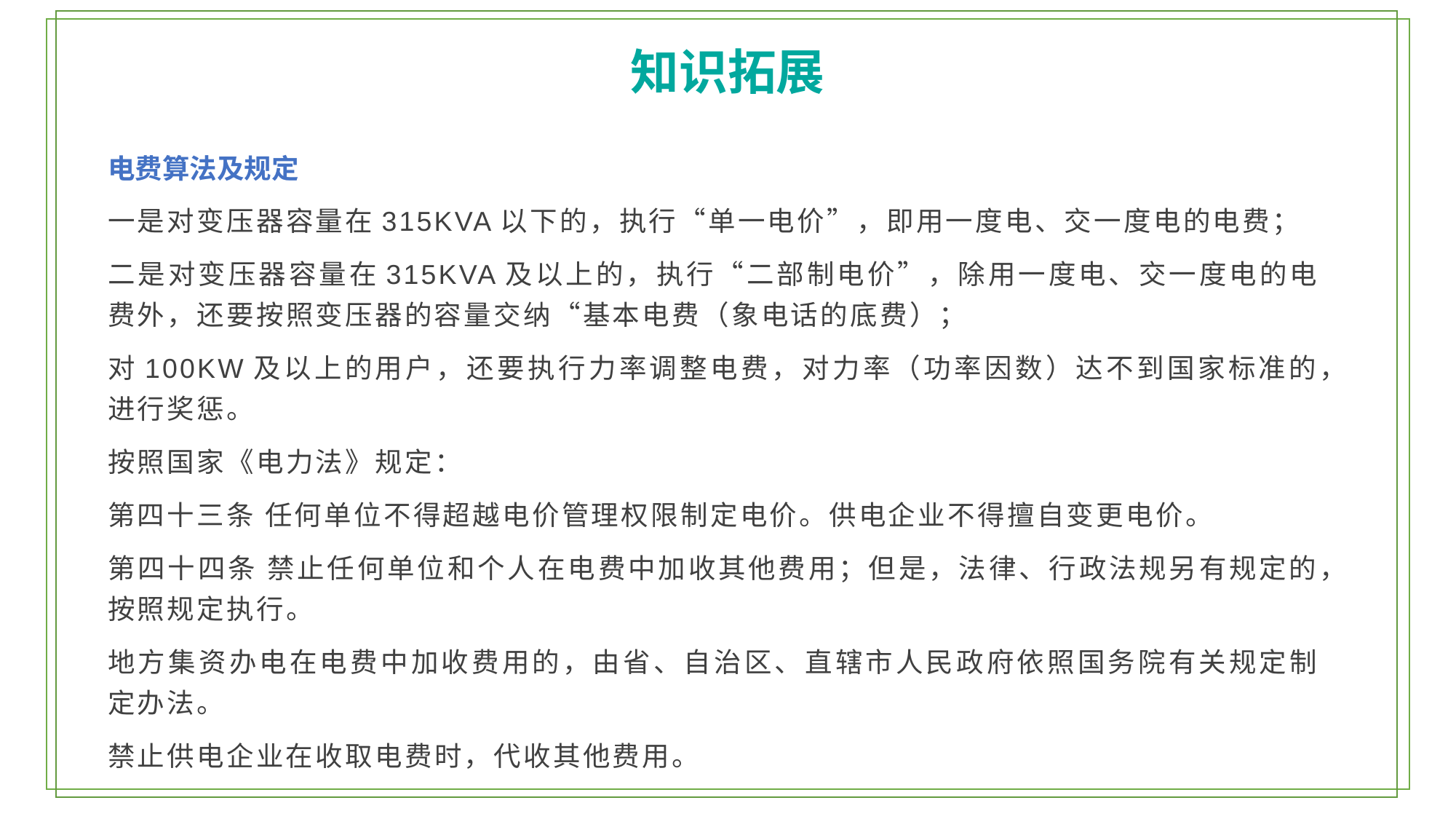

知识拓展
电费算法及规定
一是对变压器容量在315KVA以下的，执行“单一电价”，即用一度电、交一度电的电费；
二是对变压器容量在315KVA及以上的，执行“二部制电价”，除用一度电、交一度电的电费外，还要按照变压器的容量交纳“基本电费（象电话的底费）；
对100KW及以上的用户，还要执行力率调整电费，对力率（功率因数）达不到国家标准的，进行奖惩。
按照国家《电力法》规定：
第四十三条 任何单位不得超越电价管理权限制定电价。供电企业不得擅自变更电价。
第四十四条 禁止任何单位和个人在电费中加收其他费用；但是，法律、行政法规另有规定的，按照规定执行。
地方集资办电在电费中加收费用的，由省、自治区、直辖市人民政府依照国务院有关规定制定办法。
禁止供电企业在收取电费时，代收其他费用。
1、居民生活用电
2、一般工商业用电
3、大工业用电
4、农业生产用电。